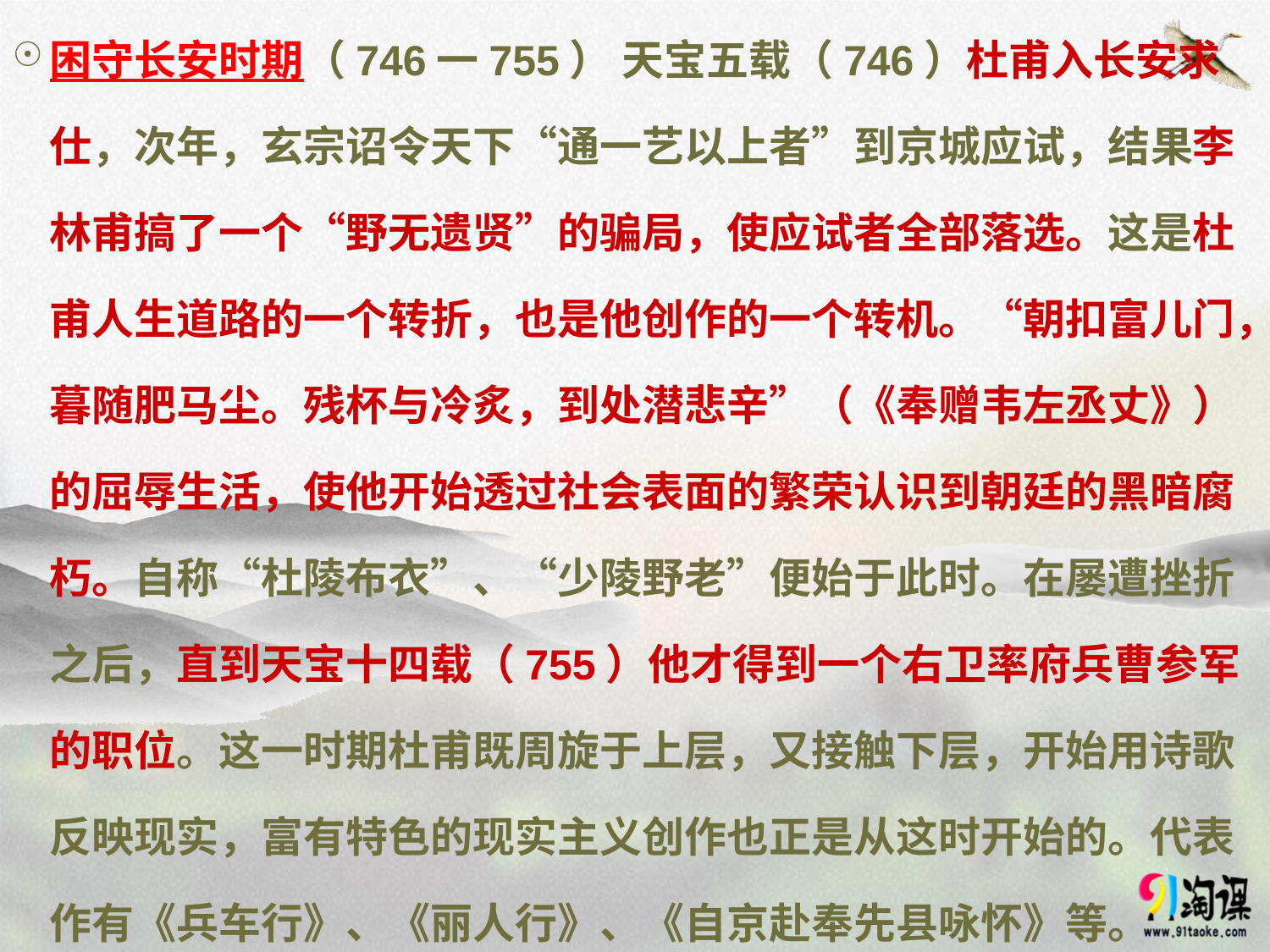

困守长安时期（746一755） 天宝五载（746）杜甫入长安求仕，次年，玄宗诏令天下“通一艺以上者”到京城应试，结果李林甫搞了一个“野无遗贤”的骗局，使应试者全部落选。这是杜甫人生道路的一个转折，也是他创作的一个转机。“朝扣富儿门，暮随肥马尘。残杯与冷炙，到处潜悲辛”（《奉赠韦左丞丈》）的屈辱生活，使他开始透过社会表面的繁荣认识到朝廷的黑暗腐朽。自称“杜陵布衣”、“少陵野老”便始于此时。在屡遭挫折之后，直到天宝十四载（755）他才得到一个右卫率府兵曹参军的职位。这一时期杜甫既周旋于上层，又接触下层，开始用诗歌反映现实，富有特色的现实主义创作也正是从这时开始的。代表作有《兵车行》、《丽人行》、《自京赴奉先县咏怀》等。